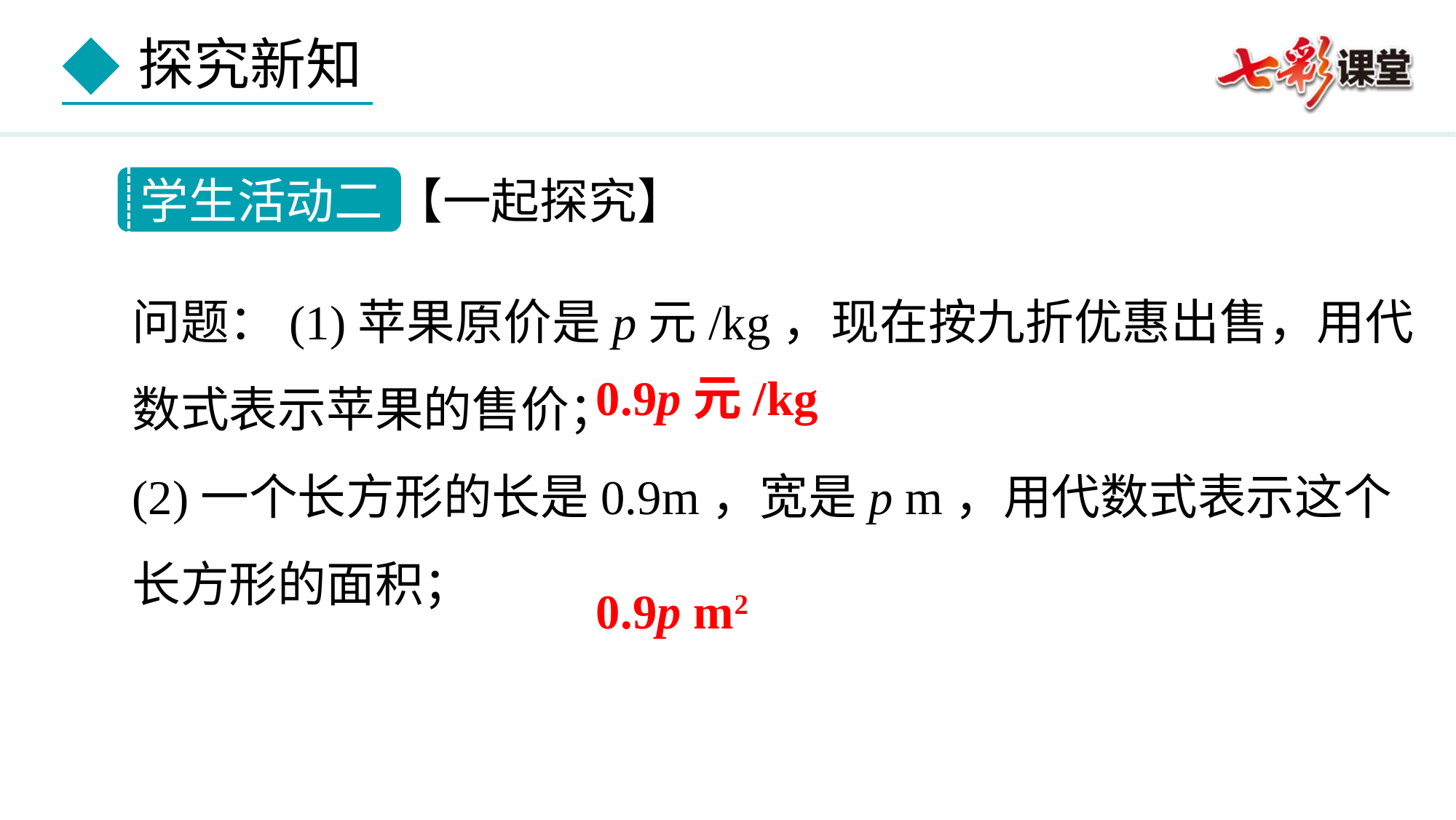

学生活动二 【一起探究】

问题：(1)苹果原价是p元/kg，现在按九折优惠出售，用代数式表示苹果的售价；
(2)一个长方形的长是0.9m，宽是p m，用代数式表示这个长方形的面积；
0.9p元/kg
0.9p m2